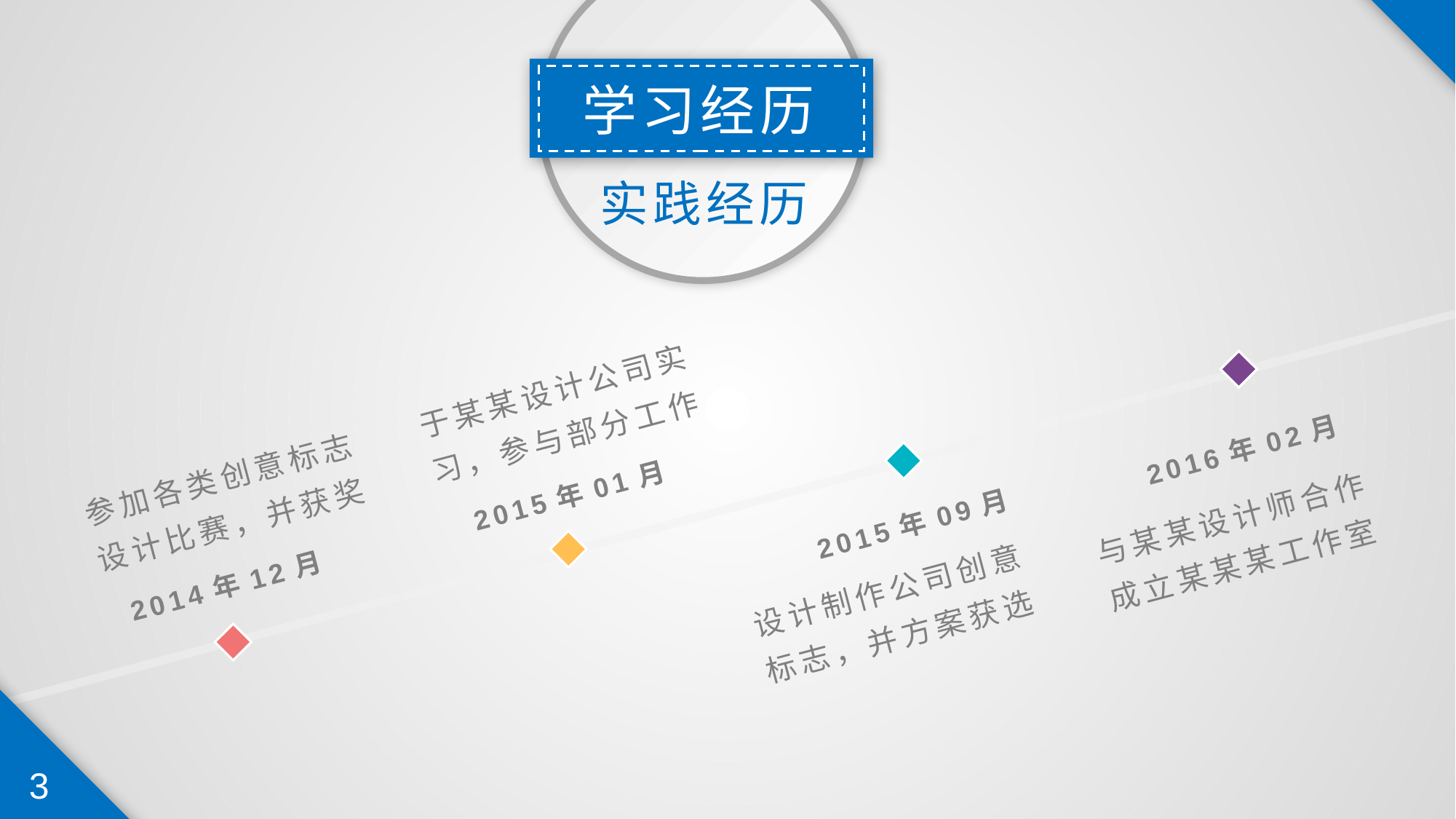

学习经历
实践经历
于某某设计公司实习，参与部分工作

2016年02月
参加各类创意标志设计比赛，并获奖

2015年01月
与某某设计师合作成立某某某工作室
2015年09月

设计制作公司创意标志，并方案获选
2014年12月

3